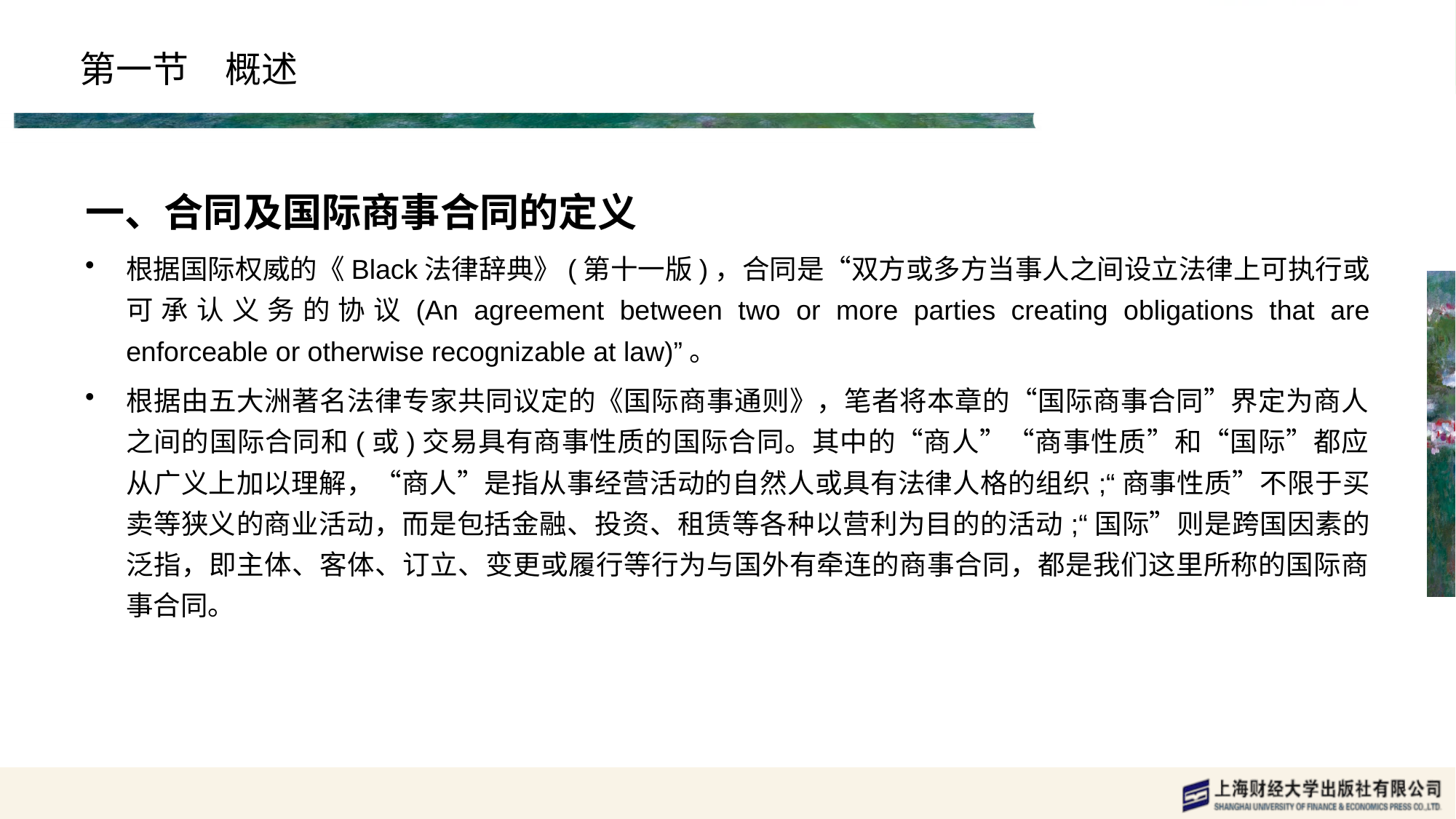

# 第一节　概述
一、合同及国际商事合同的定义
根据国际权威的《Black法律辞典》(第十一版)，合同是“双方或多方当事人之间设立法律上可执行或可承认义务的协议(An agreement between two or more parties creating obligations that are enforceable or otherwise recognizable at law)”。
根据由五大洲著名法律专家共同议定的《国际商事通则》，笔者将本章的“国际商事合同”界定为商人之间的国际合同和(或)交易具有商事性质的国际合同。其中的“商人”“商事性质”和“国际”都应从广义上加以理解，“商人”是指从事经营活动的自然人或具有法律人格的组织;“商事性质”不限于买卖等狭义的商业活动，而是包括金融、投资、租赁等各种以营利为目的的活动;“国际”则是跨国因素的泛指，即主体、客体、订立、变更或履行等行为与国外有牵连的商事合同，都是我们这里所称的国际商事合同。